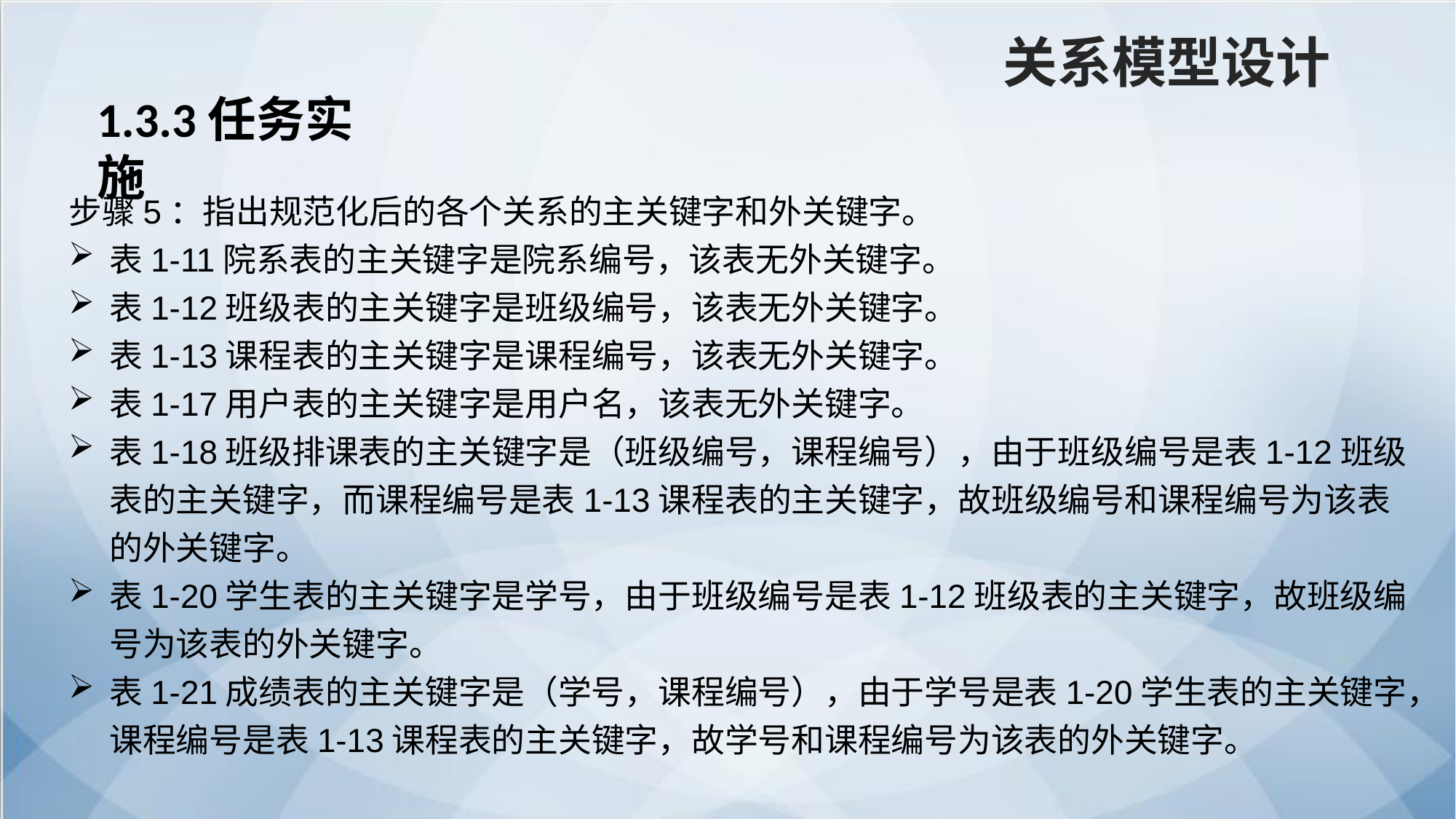

关系模型设计
1.3.3任务实施
步骤5：指出规范化后的各个关系的主关键字和外关键字。
表1-11院系表的主关键字是院系编号，该表无外关键字。
表1-12班级表的主关键字是班级编号，该表无外关键字。
表1-13课程表的主关键字是课程编号，该表无外关键字。
表1-17用户表的主关键字是用户名，该表无外关键字。
表1-18班级排课表的主关键字是（班级编号，课程编号），由于班级编号是表1-12班级表的主关键字，而课程编号是表1-13课程表的主关键字，故班级编号和课程编号为该表的外关键字。
表1-20学生表的主关键字是学号，由于班级编号是表1-12班级表的主关键字，故班级编号为该表的外关键字。
表1-21成绩表的主关键字是（学号，课程编号），由于学号是表1-20学生表的主关键字，课程编号是表1-13课程表的主关键字，故学号和课程编号为该表的外关键字。